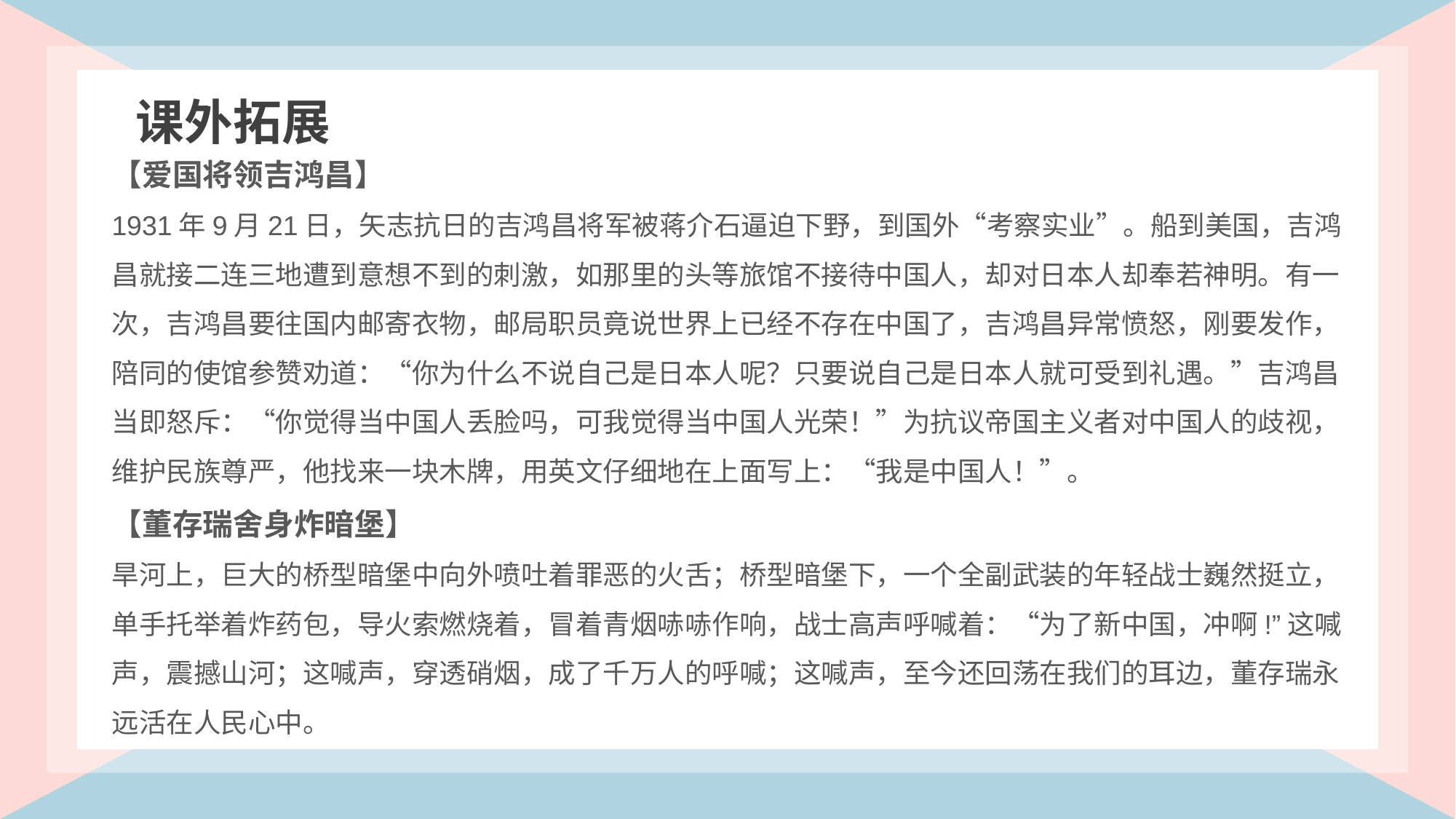

课外拓展
【爱国将领吉鸿昌】
1931年9月21日，矢志抗日的吉鸿昌将军被蒋介石逼迫下野，到国外“考察实业”。船到美国，吉鸿昌就接二连三地遭到意想不到的刺激，如那里的头等旅馆不接待中国人，却对日本人却奉若神明。有一次，吉鸿昌要往国内邮寄衣物，邮局职员竟说世界上已经不存在中国了，吉鸿昌异常愤怒，刚要发作，陪同的使馆参赞劝道：“你为什么不说自己是日本人呢？只要说自己是日本人就可受到礼遇。”吉鸿昌当即怒斥：“你觉得当中国人丢脸吗，可我觉得当中国人光荣！”为抗议帝国主义者对中国人的歧视，维护民族尊严，他找来一块木牌，用英文仔细地在上面写上：“我是中国人！”。
【董存瑞舍身炸暗堡】
旱河上，巨大的桥型暗堡中向外喷吐着罪恶的火舌；桥型暗堡下，一个全副武装的年轻战士巍然挺立，单手托举着炸药包，导火索燃烧着，冒着青烟哧哧作响，战士高声呼喊着：“为了新中国，冲啊!”这喊声，震撼山河；这喊声，穿透硝烟，成了千万人的呼喊；这喊声，至今还回荡在我们的耳边，董存瑞永远活在人民心中。